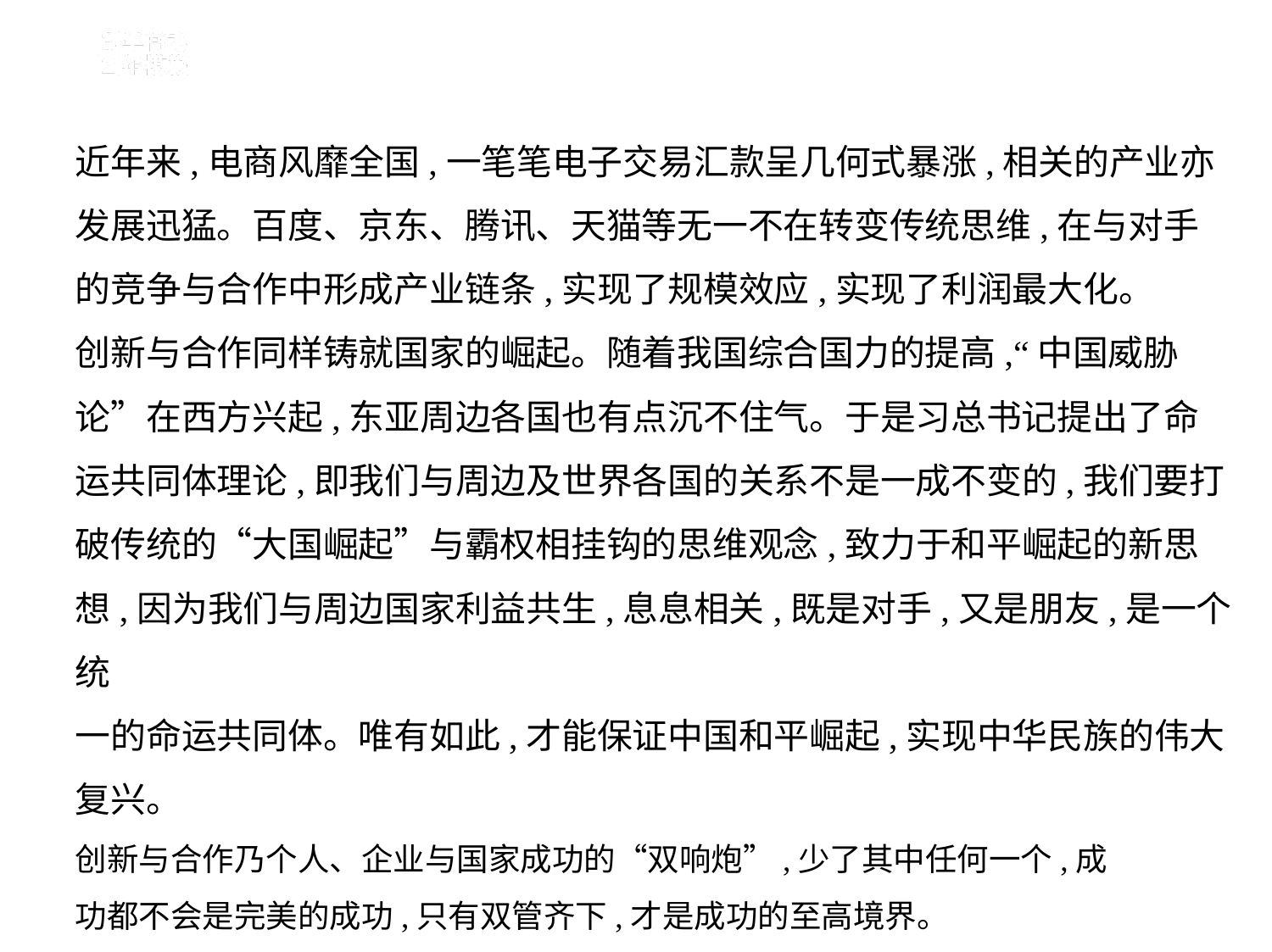

近年来,电商风靡全国,一笔笔电子交易汇款呈几何式暴涨,相关的产业亦
发展迅猛。百度、京东、腾讯、天猫等无一不在转变传统思维,在与对手
的竞争与合作中形成产业链条,实现了规模效应,实现了利润最大化。
创新与合作同样铸就国家的崛起。随着我国综合国力的提高,“中国威胁
论”在西方兴起,东亚周边各国也有点沉不住气。于是习总书记提出了命
运共同体理论,即我们与周边及世界各国的关系不是一成不变的,我们要打
破传统的“大国崛起”与霸权相挂钩的思维观念,致力于和平崛起的新思
想,因为我们与周边国家利益共生,息息相关,既是对手,又是朋友,是一个统
一的命运共同体。唯有如此,才能保证中国和平崛起,实现中华民族的伟大
复兴。
创新与合作乃个人、企业与国家成功的“双响炮”,少了其中任何一个,成
功都不会是完美的成功,只有双管齐下,才是成功的至高境界。